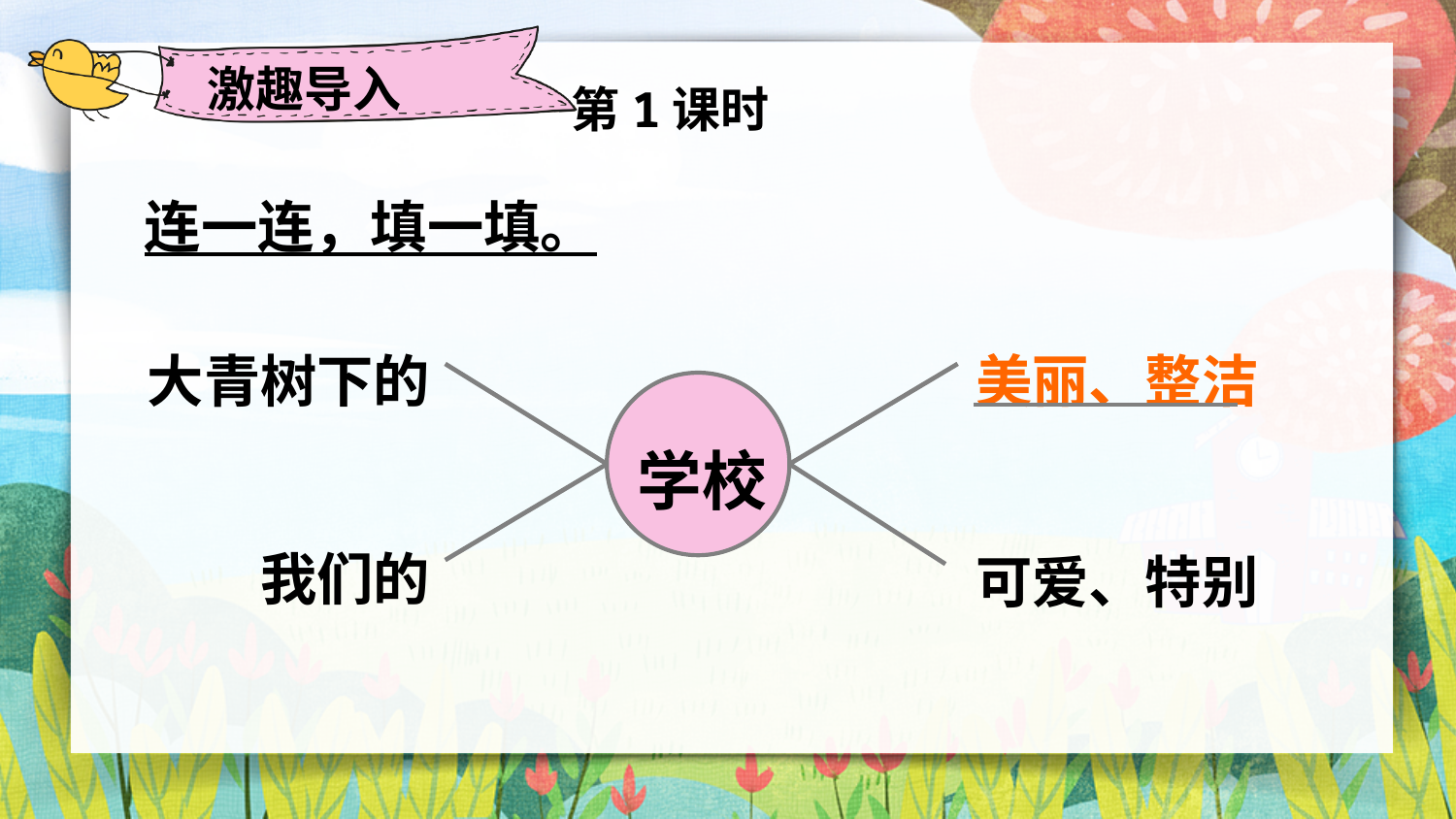

激趣导入
第1课时
连一连，填一填。
大青树下的
美丽、整洁

学校
我们的
可爱、特别